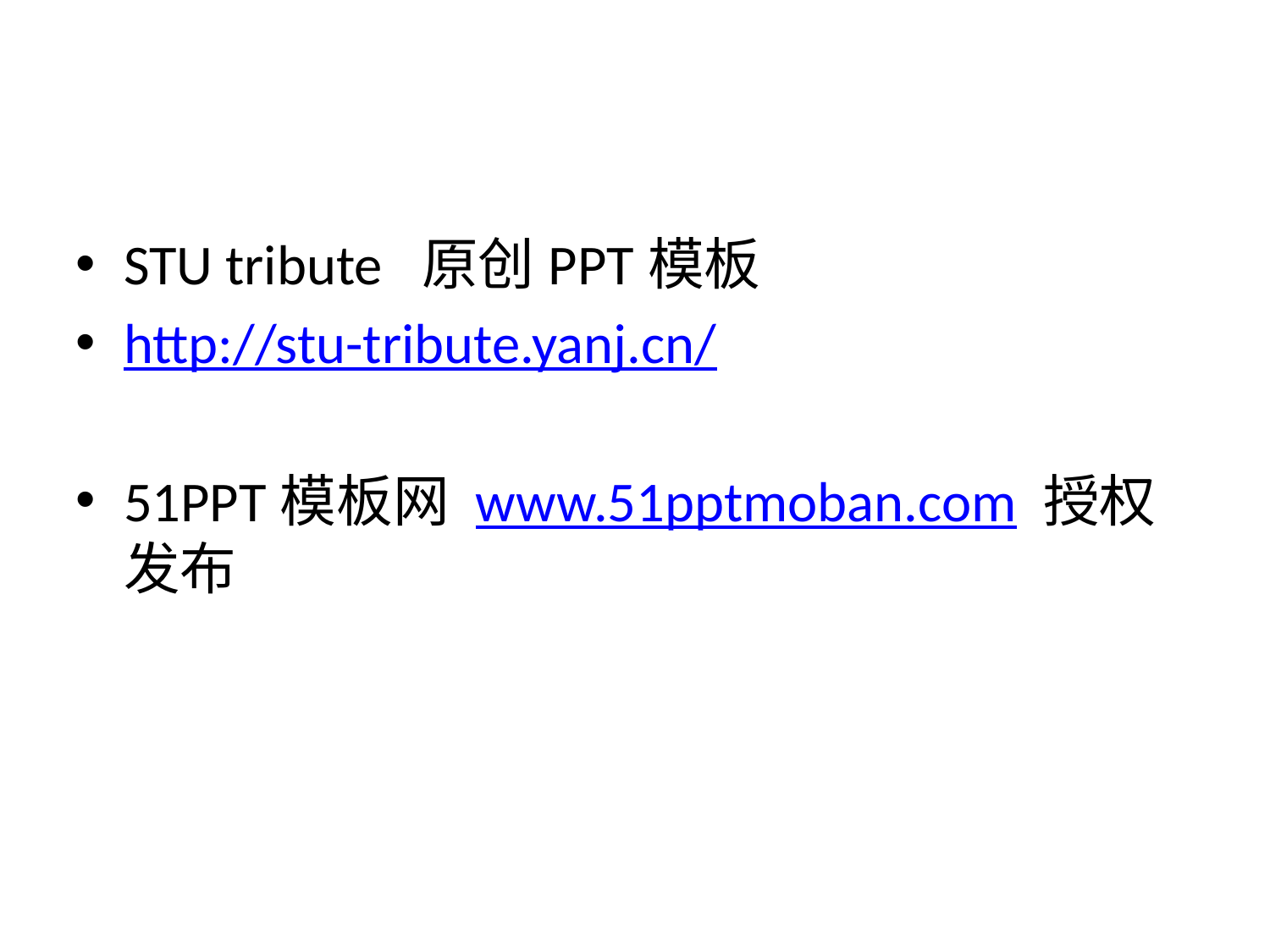

STU tribute  原创PPT模板
http://stu-tribute.yanj.cn/

51PPT模板网 www.51pptmoban.com 授权发布